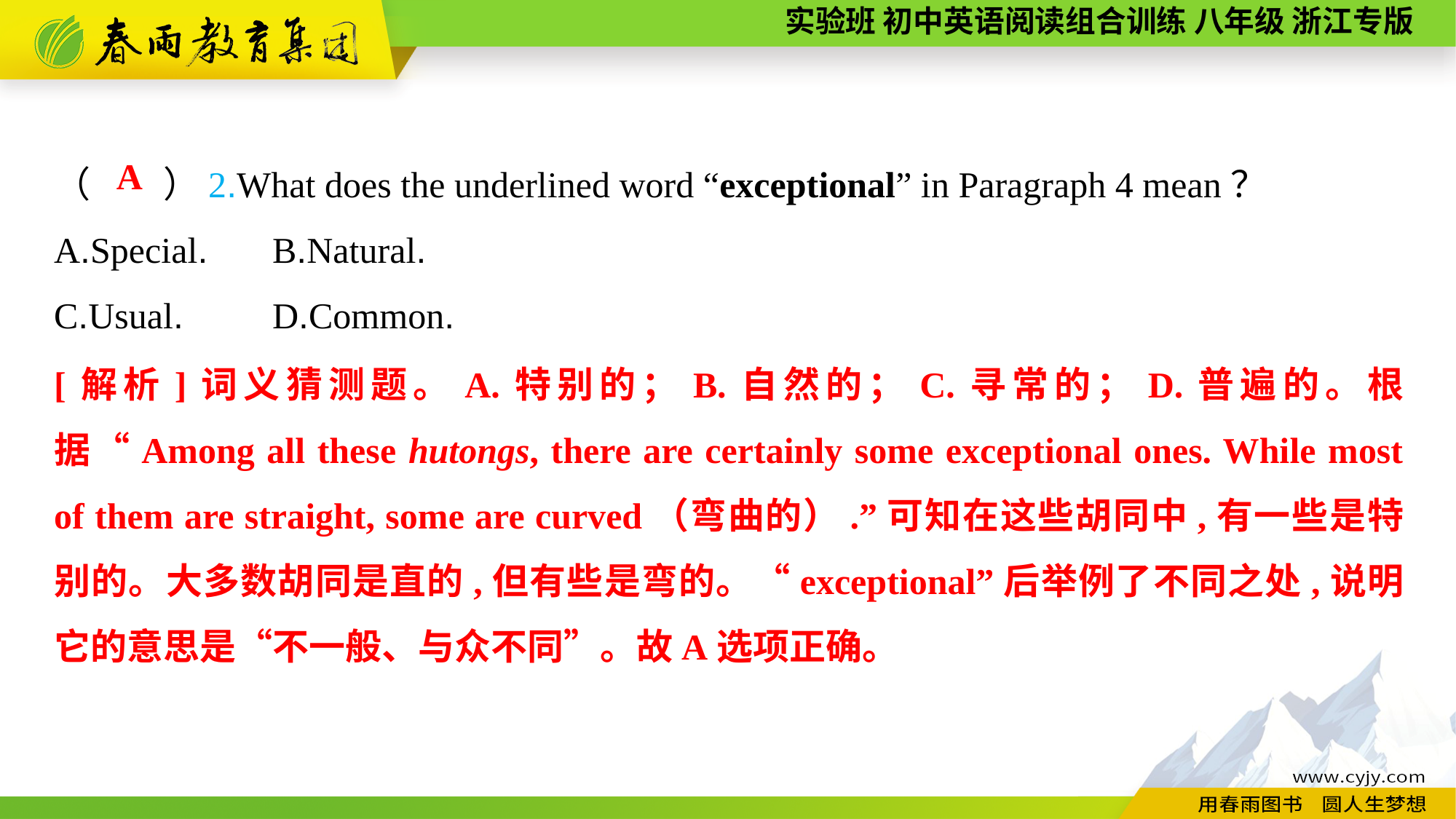

（　　）2.What does the underlined word “exceptional” in Paragraph 4 mean？
A.Special.	B.Natural.
C.Usual.	D.Common.
A
[解析]词义猜测题。A.特别的；B.自然的；C.寻常的；D.普遍的。根据“Among all these hutongs, there are certainly some exceptional ones. While most of them are straight, some are curved（弯曲的）.”可知在这些胡同中,有一些是特别的。大多数胡同是直的,但有些是弯的。“exceptional”后举例了不同之处,说明它的意思是“不一般、与众不同”。故A选项正确。